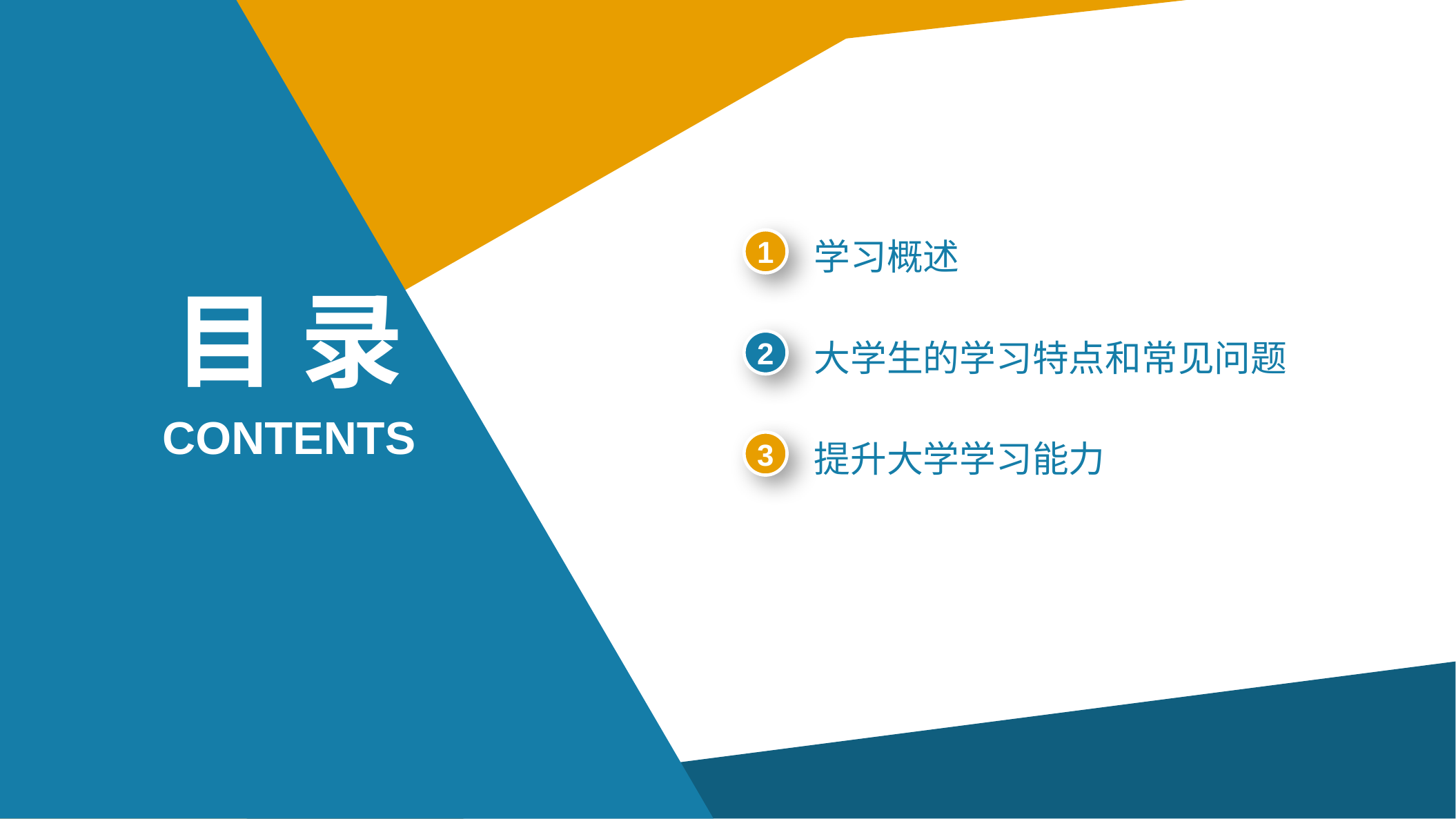

1
学习概述
目 录
2
大学生的学习特点和常见问题
CONTENTS
3
提升大学学习能力